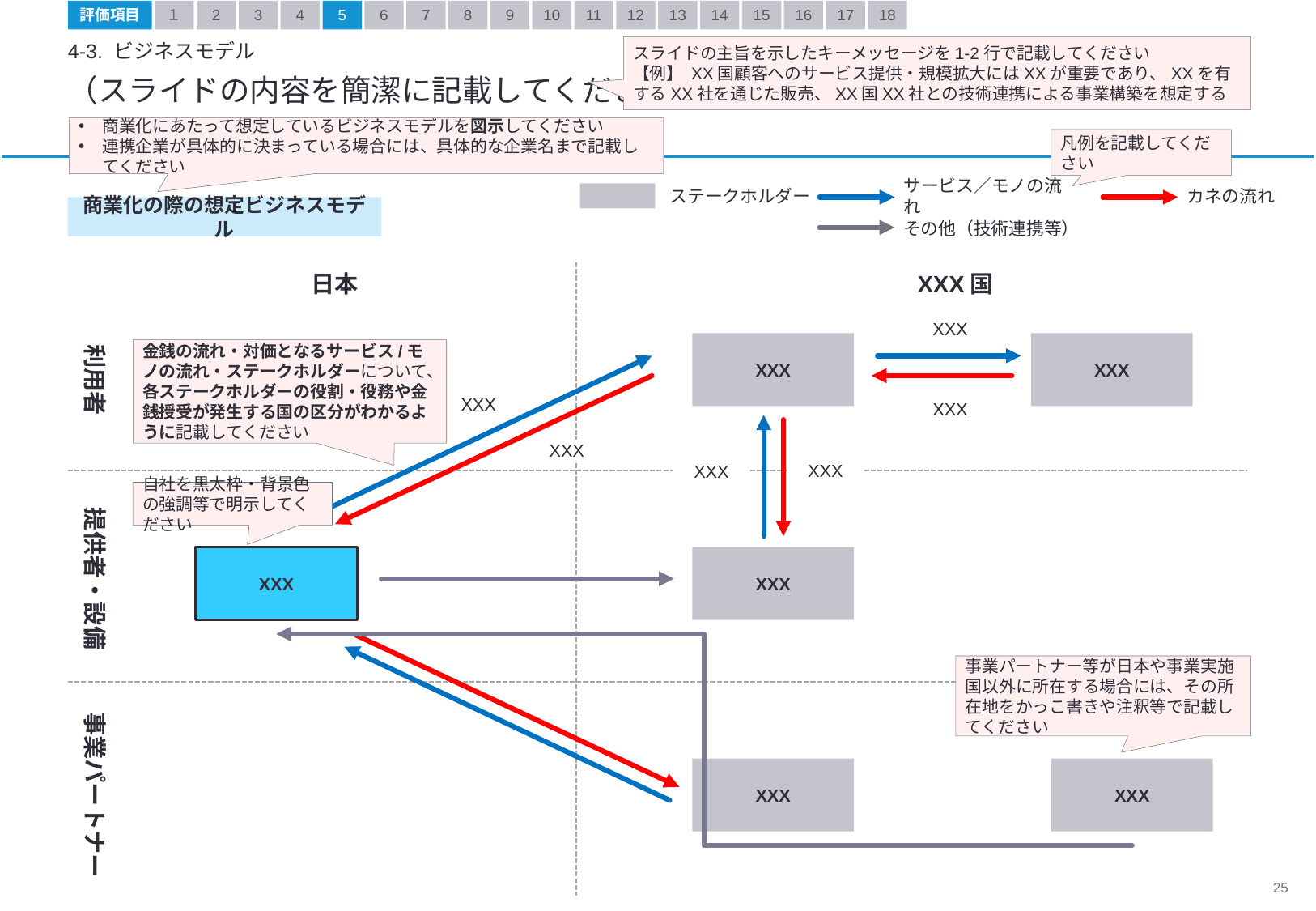

評価項目
１
2
3
4
5
6
7
8
9
10
11
12
13
14
15
16
17
18
4-3. ビジネスモデル
スライドの主旨を示したキーメッセージを1-2行で記載してください
【例】 XX国顧客へのサービス提供・規模拡大にはXXが重要であり、XXを有するXX社を通じた販売、XX国XX社との技術連携による事業構築を想定する
（スライドの内容を簡潔に記載してください）
商業化にあたって想定しているビジネスモデルを図示してください
連携企業が具体的に決まっている場合には、具体的な企業名まで記載してください
凡例を記載してください
ステークホルダー
サービス／モノの流れ
カネの流れ

商業化の際の想定ビジネスモデル
その他（技術連携等）
日本
XXX国
XXX
利用者
XXX
XXX
金銭の流れ・対価となるサービス/モノの流れ・ステークホルダーについて、各ステークホルダーの役割・役務や金銭授受が発生する国の区分がわかるように記載してください
XXX
XXX
XXX
XXX
XXX
自社を黒太枠・背景色の強調等で明示してください
提供者・設備
XXX
XXX
事業パートナー等が日本や事業実施国以外に所在する場合には、その所在地をかっこ書きや注釈等で記載してください
事業パートナー
XXX
XXX